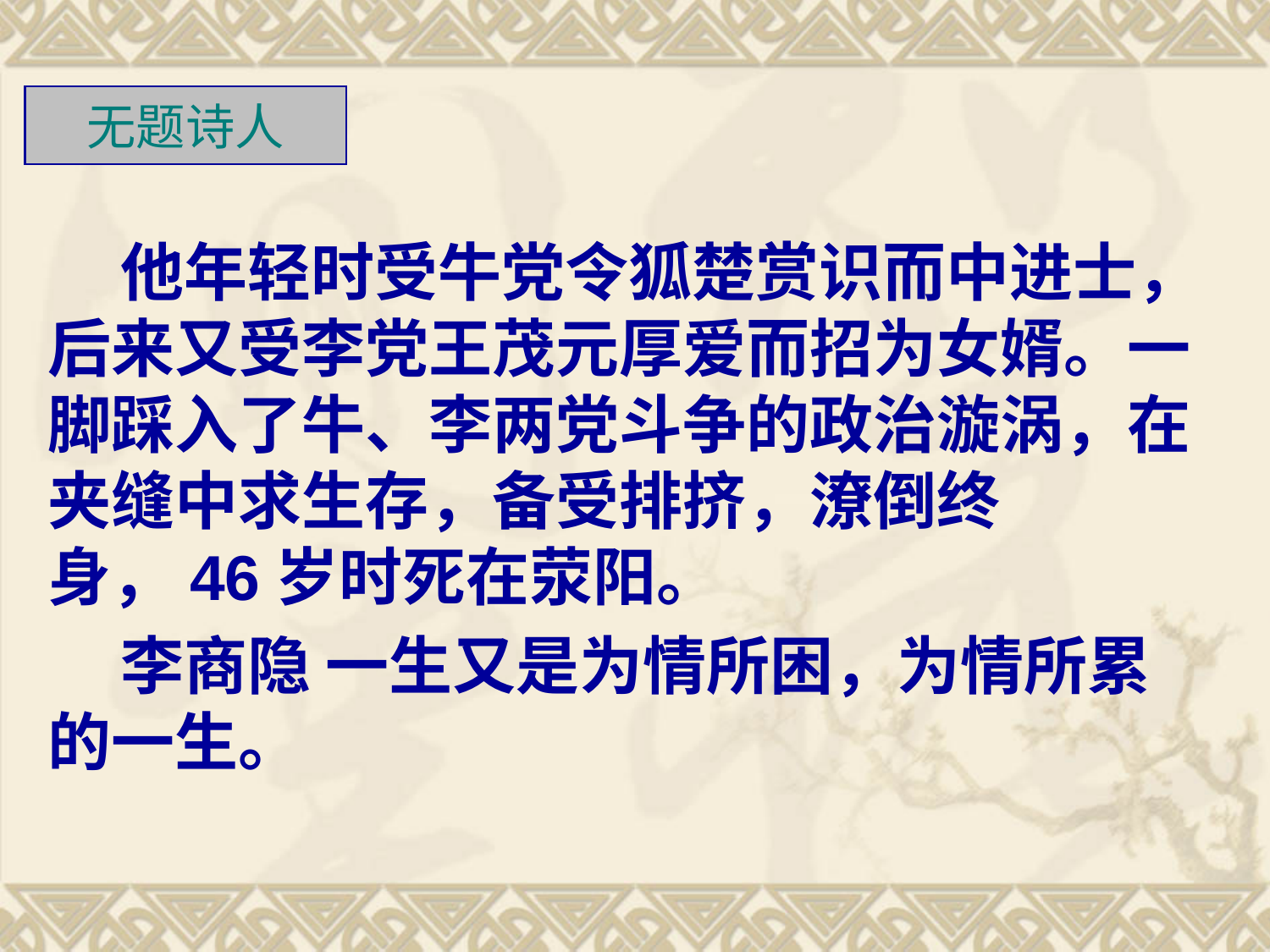

无题诗人
    他年轻时受牛党令狐楚赏识而中进士，后来又受李党王茂元厚爱而招为女婿。一脚踩入了牛、李两党斗争的政治漩涡，在夹缝中求生存，备受排挤，潦倒终身，46岁时死在荥阳。
    李商隐 一生又是为情所困，为情所累的一生。